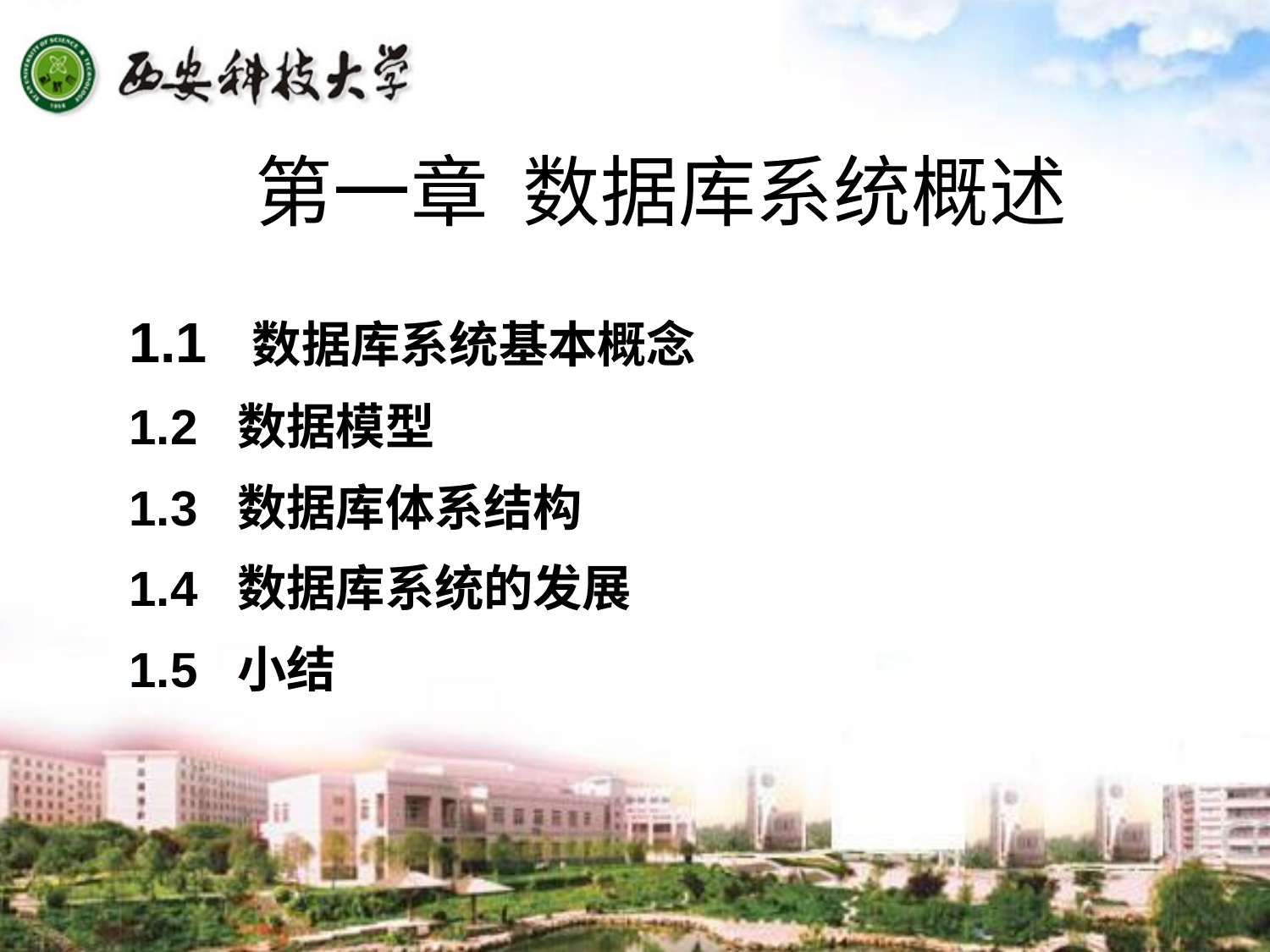

第一章  数据库系统概述
1.1  数据库系统基本概念
1.2  数据模型
1.3  数据库体系结构
1.4  数据库系统的发展
1.5  小结